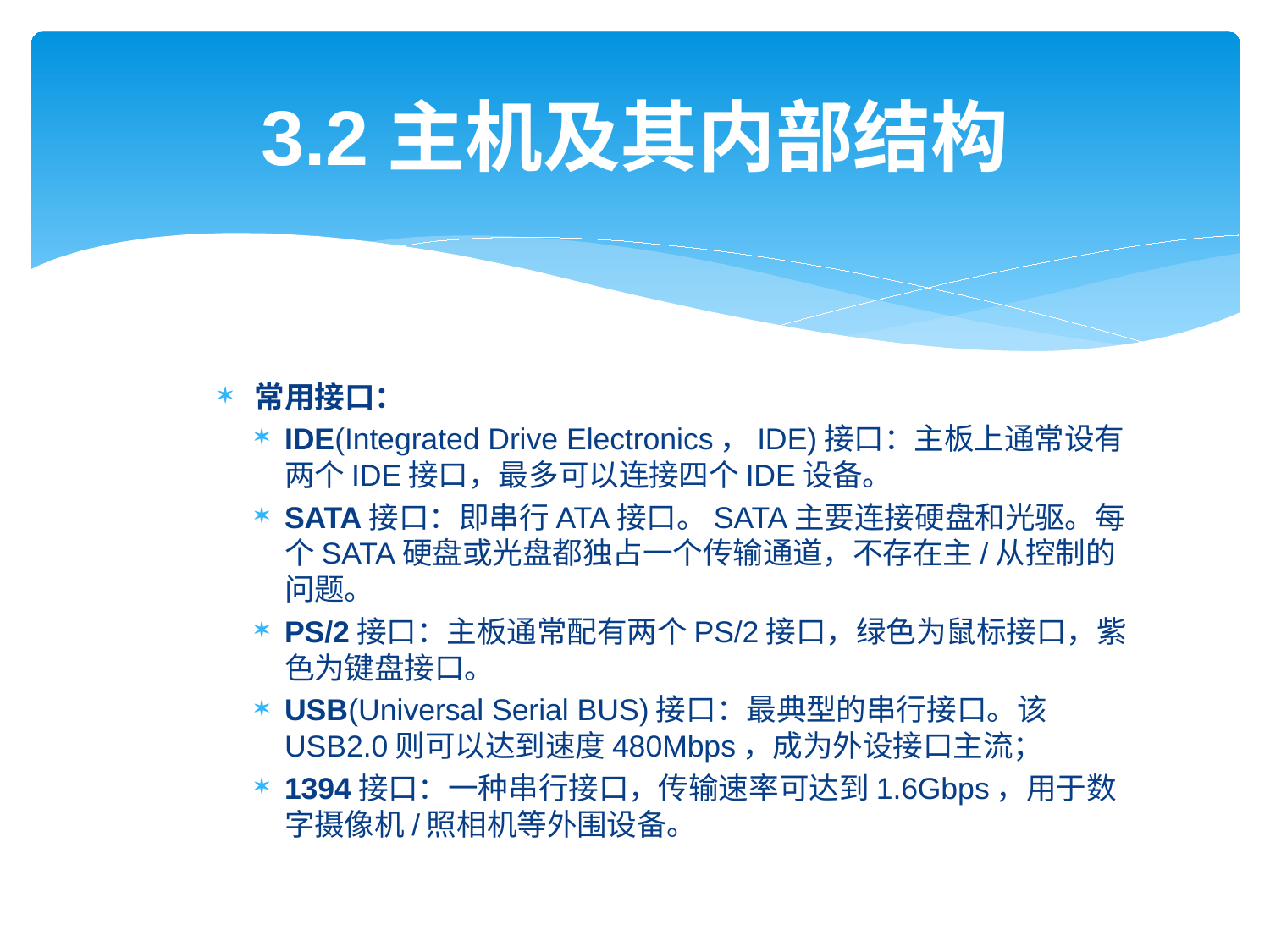

# 3.2主机及其内部结构
常用接口：
IDE(Integrated Drive Electronics，IDE)接口：主板上通常设有两个IDE接口，最多可以连接四个IDE设备。
SATA接口：即串行ATA接口。SATA主要连接硬盘和光驱。每个SATA硬盘或光盘都独占一个传输通道，不存在主/从控制的问题。
PS/2接口：主板通常配有两个PS/2接口，绿色为鼠标接口，紫色为键盘接口。
USB(Universal Serial BUS)接口：最典型的串行接口。该USB2.0则可以达到速度480Mbps，成为外设接口主流；
1394接口：一种串行接口，传输速率可达到1.6Gbps，用于数字摄像机/照相机等外围设备。